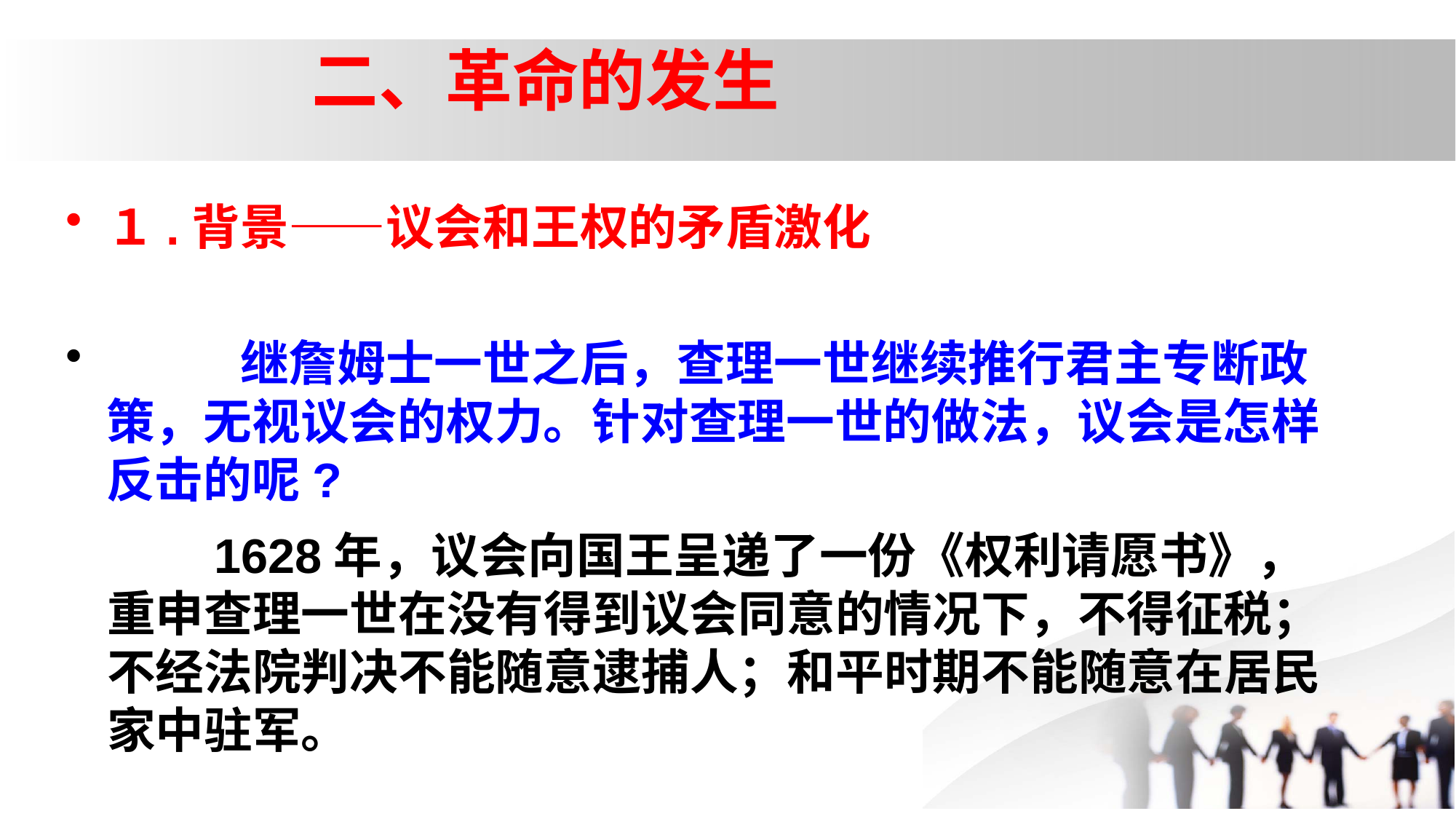

# 二、革命的发生
１.背景——议会和王权的矛盾激化

           继詹姆士一世之后，查理一世继续推行君主专断政策，无视议会的权力。针对查理一世的做法，议会是怎样反击的呢?
        1628年，议会向国王呈递了一份《权利请愿书》，重申查理一世在没有得到议会同意的情况下，不得征税；不经法院判决不能随意逮捕人；和平时期不能随意在居民家中驻军。